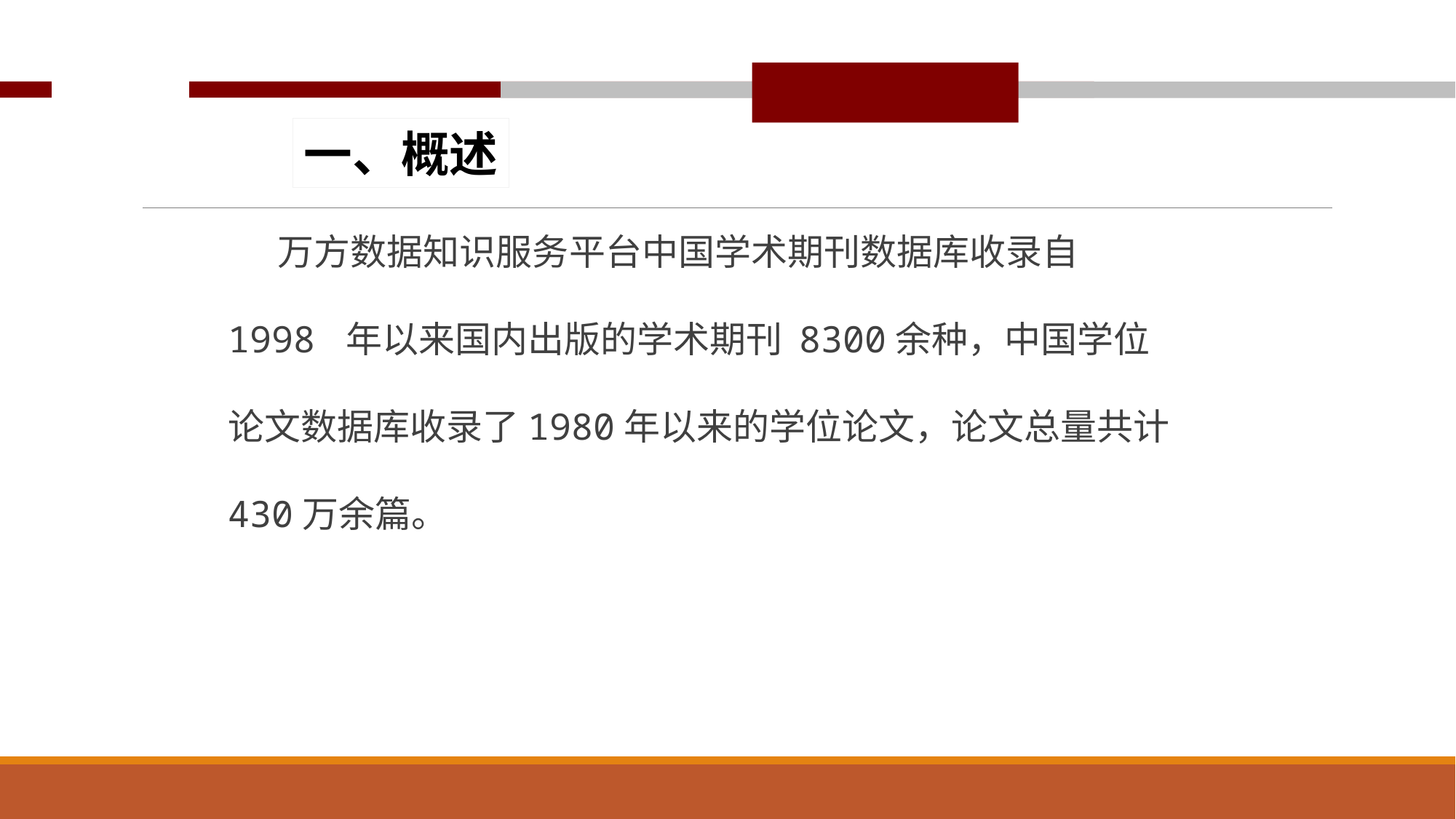

一、概述
     万方数据知识服务平台中国学术期刊数据库收录自 1998 年以来国内出版的学术期刊 8300余种，中国学位论文数据库收录了1980年以来的学位论文，论文总量共计430万余篇。